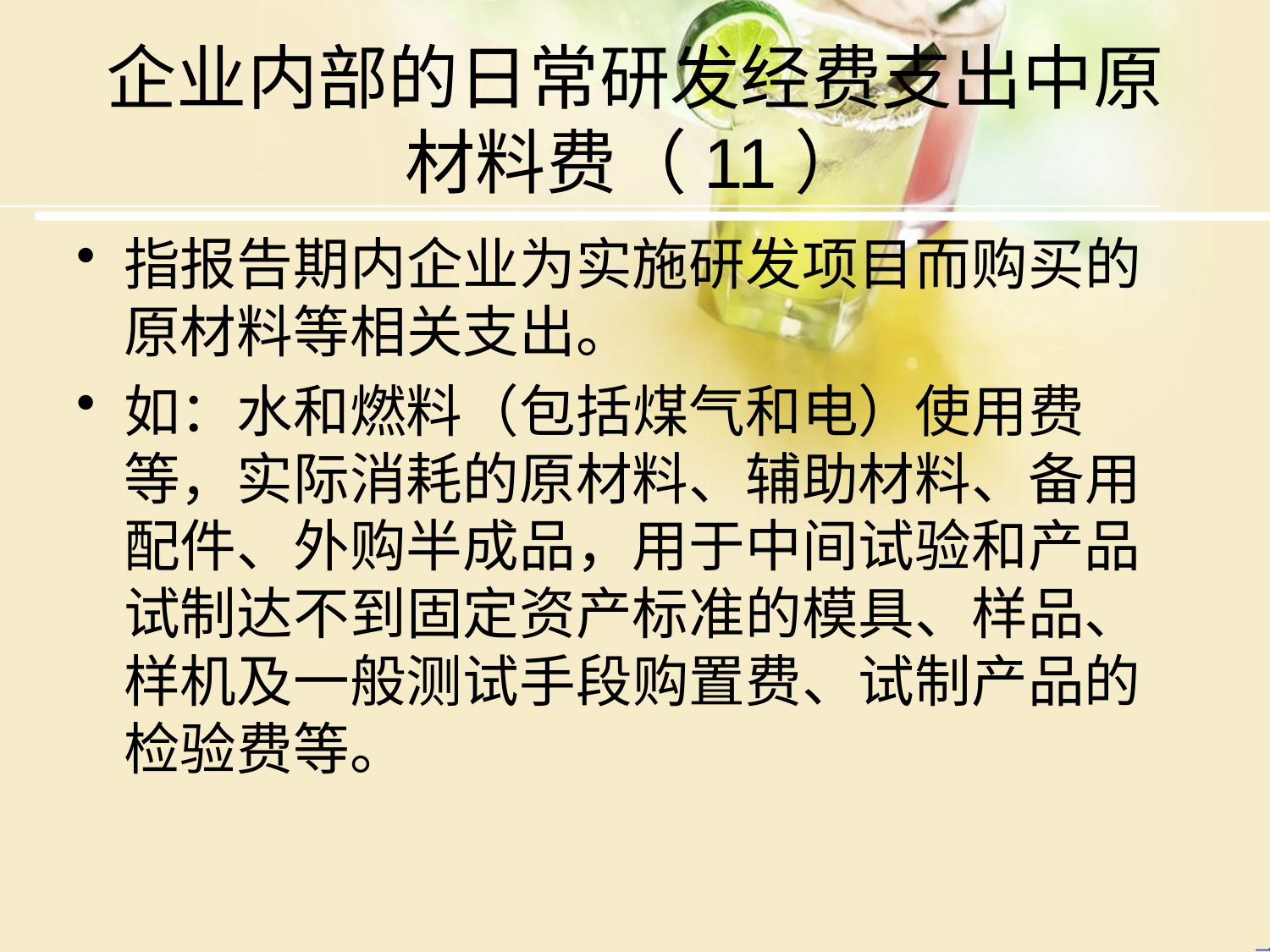

# 企业内部的日常研发经费支出中原材料费（11）
指报告期内企业为实施研发项目而购买的原材料等相关支出。
如：水和燃料（包括煤气和电）使用费等，实际消耗的原材料、辅助材料、备用配件、外购半成品，用于中间试验和产品试制达不到固定资产标准的模具、样品、样机及一般测试手段购置费、试制产品的检验费等。